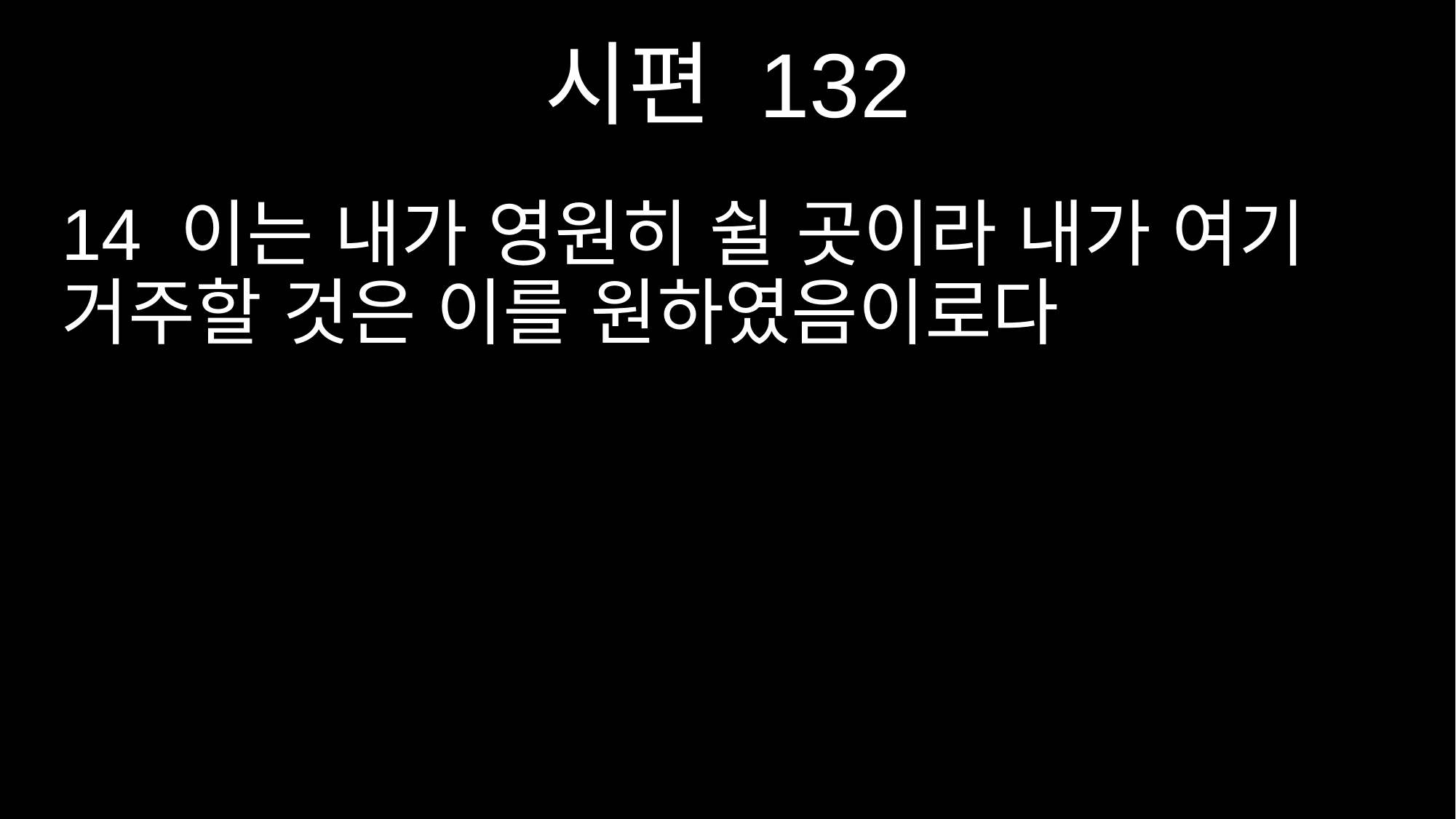

시편 132
14 이는 내가 영원히 쉴 곳이라 내가 여기 거주할 것은 이를 원하였음이로다